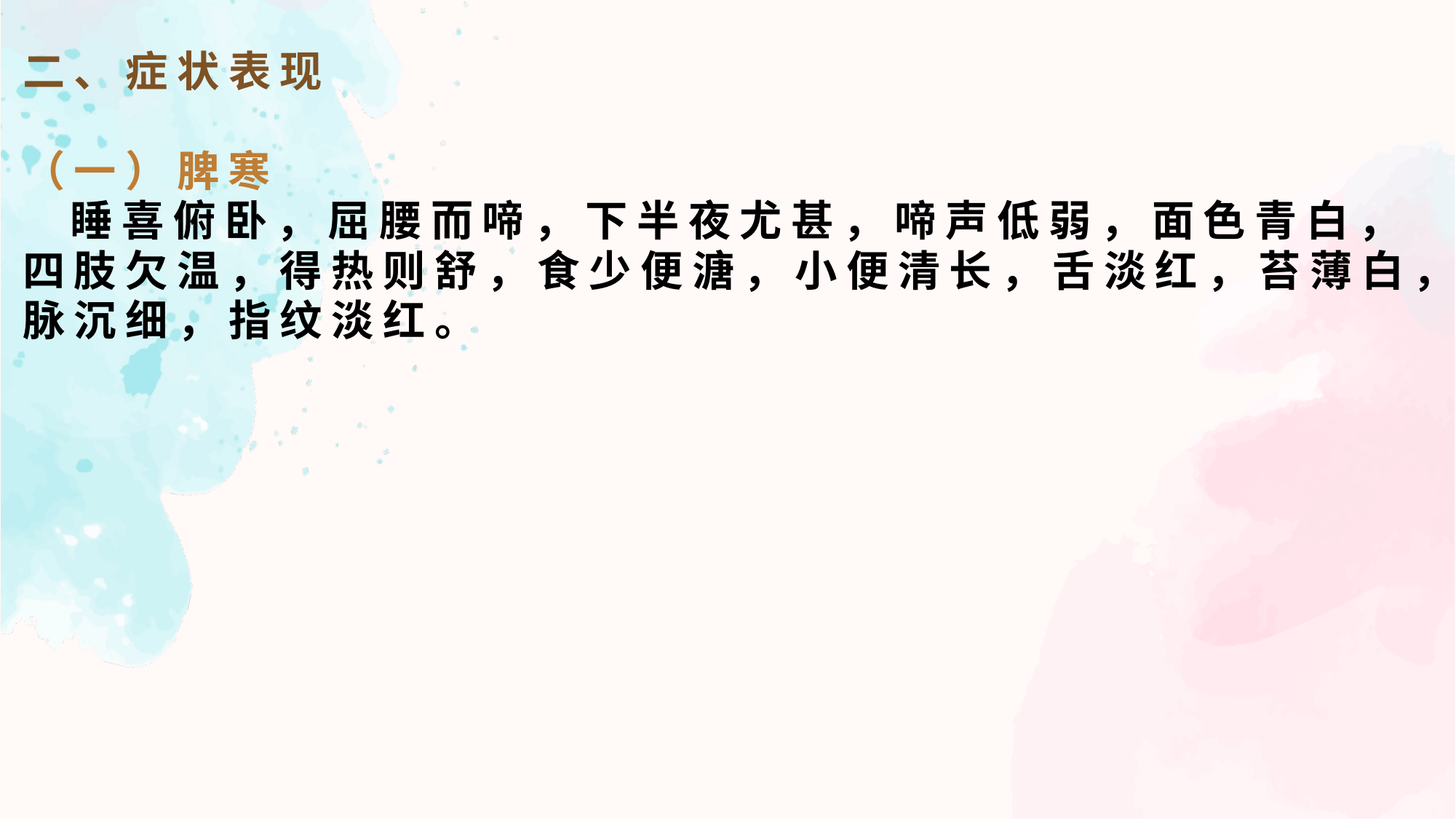

二、症状表现

（一）脾寒
  睡喜俯卧，屈腰而啼，下半夜尤甚，啼声低弱，面色青白，四肢欠温，得热则舒，食少便溏，小便清长，舌淡红，苔薄白，脉沉细，指纹淡红。